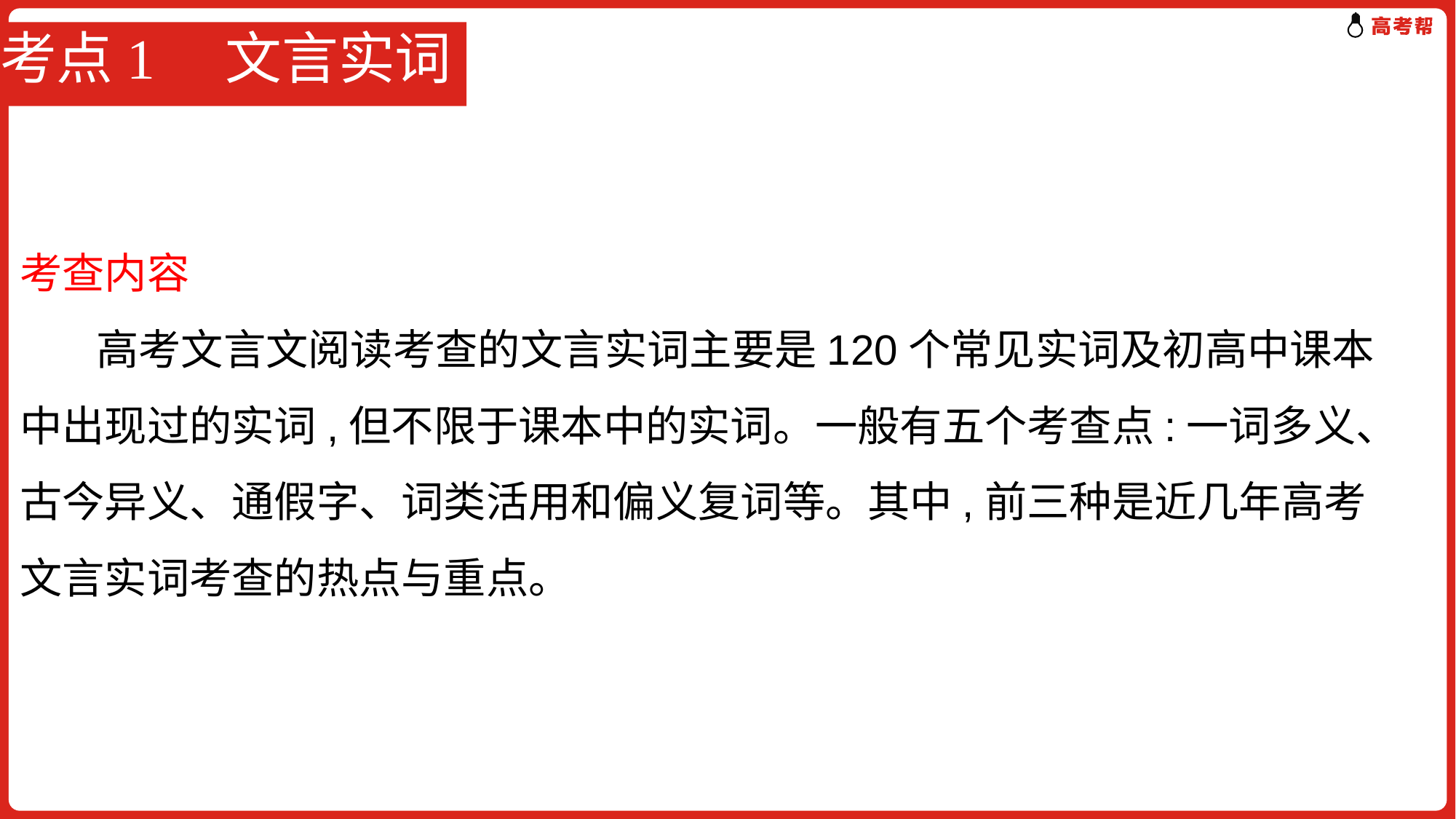

# 考点1　文言实词
考查内容
       高考文言文阅读考查的文言实词主要是120个常见实词及初高中课本中出现过的实词,但不限于课本中的实词。一般有五个考查点:一词多义、古今异义、通假字、词类活用和偏义复词等。其中,前三种是近几年高考文言实词考查的热点与重点。